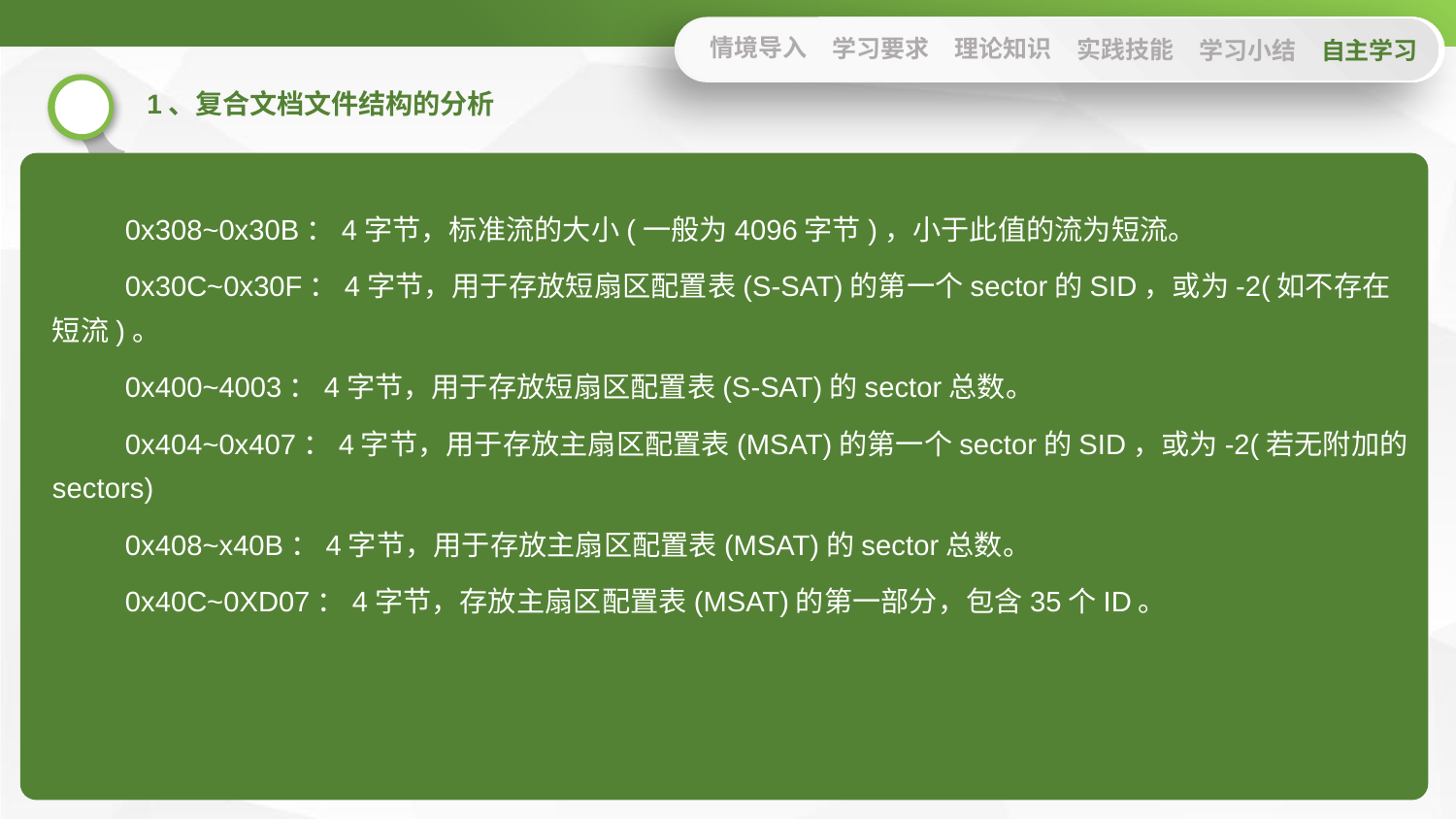

情境导入
学习要求
理论知识
实践技能
学习小结
自主学习
1、复合文档文件结构的分析
0x308~0x30B：4字节，标准流的大小(一般为4096字节)，小于此值的流为短流。
0x30C~0x30F：4字节，用于存放短扇区配置表(S-SAT)的第一个sector的SID，或为-2(如不存在短流)。
0x400~4003：4字节，用于存放短扇区配置表(S-SAT)的sector总数。
0x404~0x407：4字节，用于存放主扇区配置表(MSAT)的第一个sector的SID，或为-2(若无附加的sectors)
0x408~x40B：4字节，用于存放主扇区配置表(MSAT)的sector总数。
0x40C~0XD07：4字节，存放主扇区配置表(MSAT)的第一部分，包含35个ID。